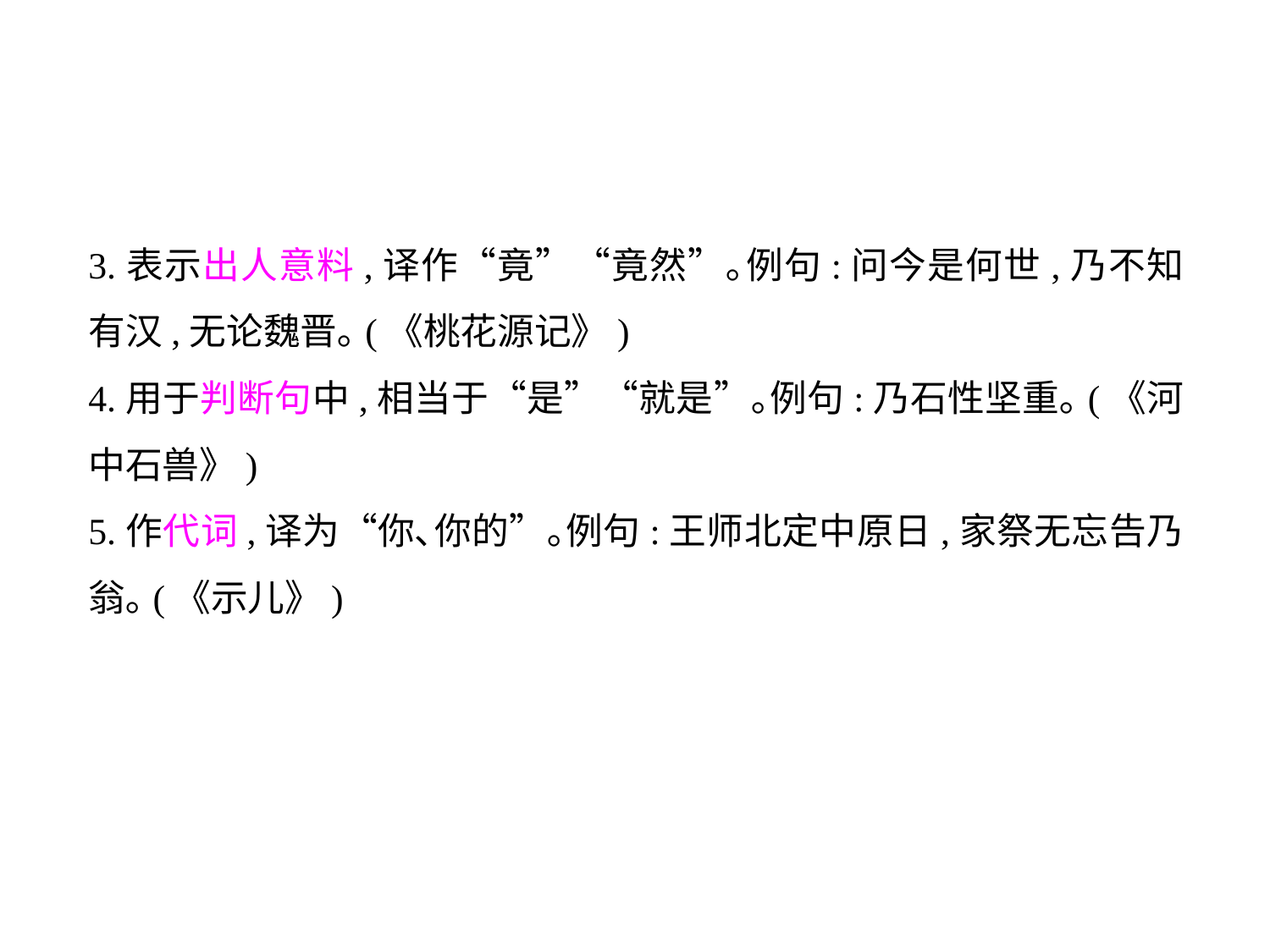

3.表示出人意料,译作“竟”“竟然”｡例句:问今是何世,乃不知有汉,无论魏晋｡(《桃花源记》)
4.用于判断句中,相当于“是”“就是”｡例句:乃石性坚重｡(《河中石兽》)
5.作代词,译为“你､你的”｡例句:王师北定中原日,家祭无忘告乃翁｡(《示儿》)